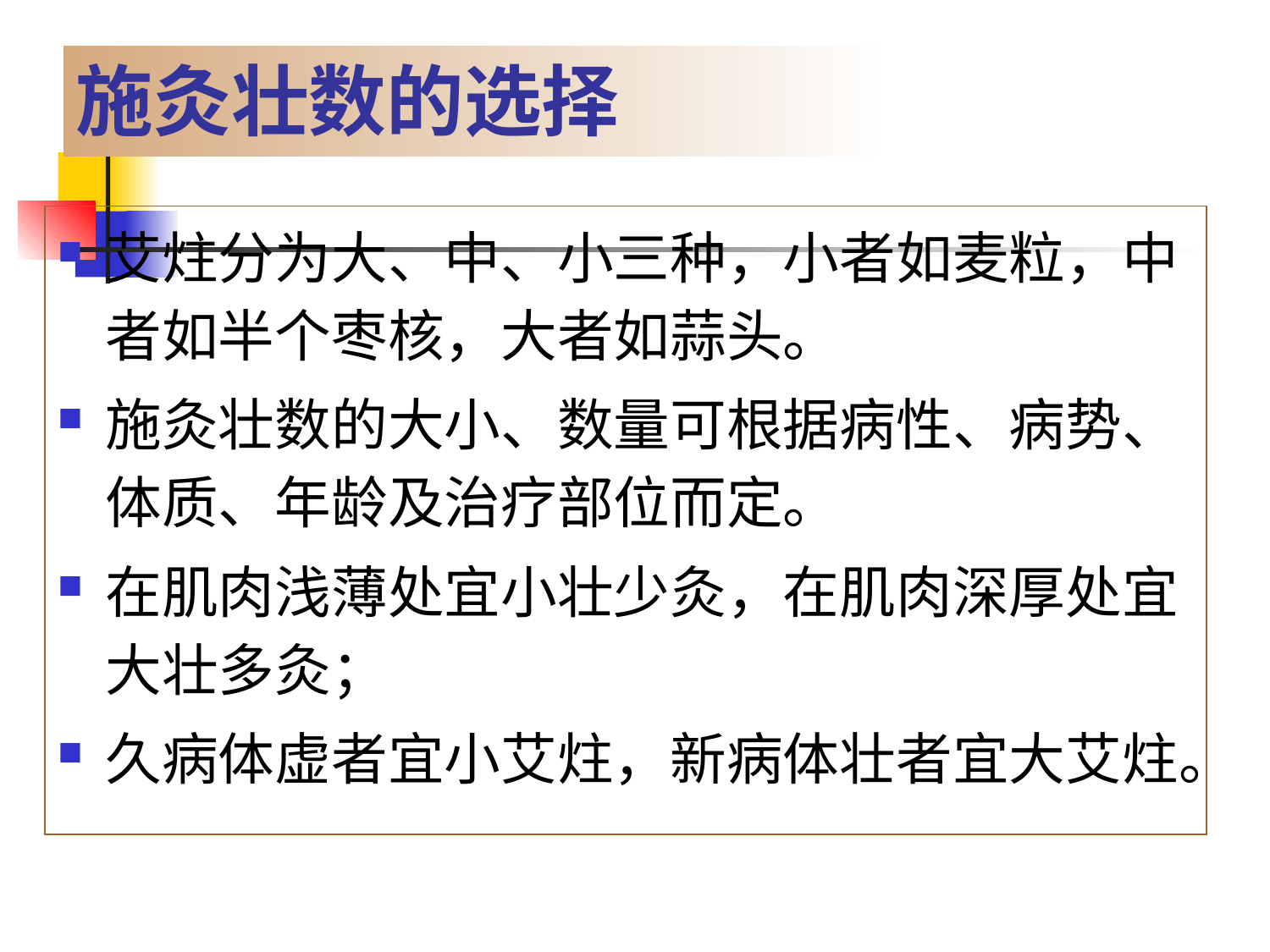

施灸壮数的选择
艾炷分为大、中、小三种，小者如麦粒，中者如半个枣核，大者如蒜头。
施灸壮数的大小、数量可根据病性、病势、体质、年龄及治疗部位而定。
在肌肉浅薄处宜小壮少灸，在肌肉深厚处宜大壮多灸；
久病体虚者宜小艾炷，新病体壮者宜大艾炷。